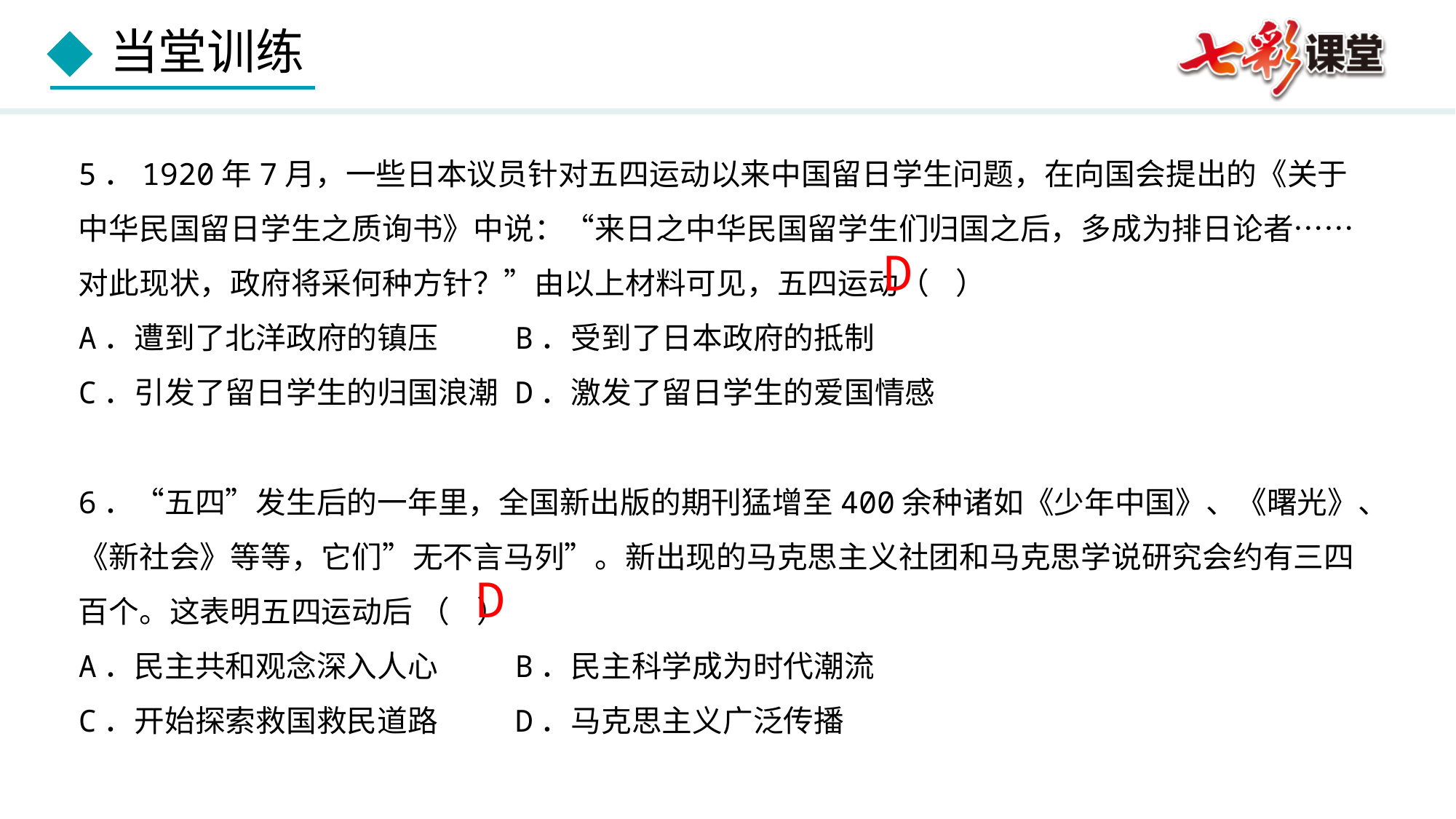

5．1920年7月，一些日本议员针对五四运动以来中国留日学生问题，在向国会提出的《关于中华民国留日学生之质询书》中说：“来日之中华民国留学生们归国之后，多成为排日论者……对此现状，政府将采何种方针？”由以上材料可见，五四运动（    ）
A．遭到了北洋政府的镇压	B．受到了日本政府的抵制
C．引发了留日学生的归国浪潮	D．激发了留日学生的爱国情感

6．“五四”发生后的一年里，全国新出版的期刊猛增至400余种诸如《少年中国》、《曙光》、《新社会》等等，它们”无不言马列”。新出现的马克思主义社团和马克思学说研究会约有三四百个。这表明五四运动后 （    ）
A．民主共和观念深入人心	B．民主科学成为时代潮流
C．开始探索救国救民道路	D．马克思主义广泛传播
D
D